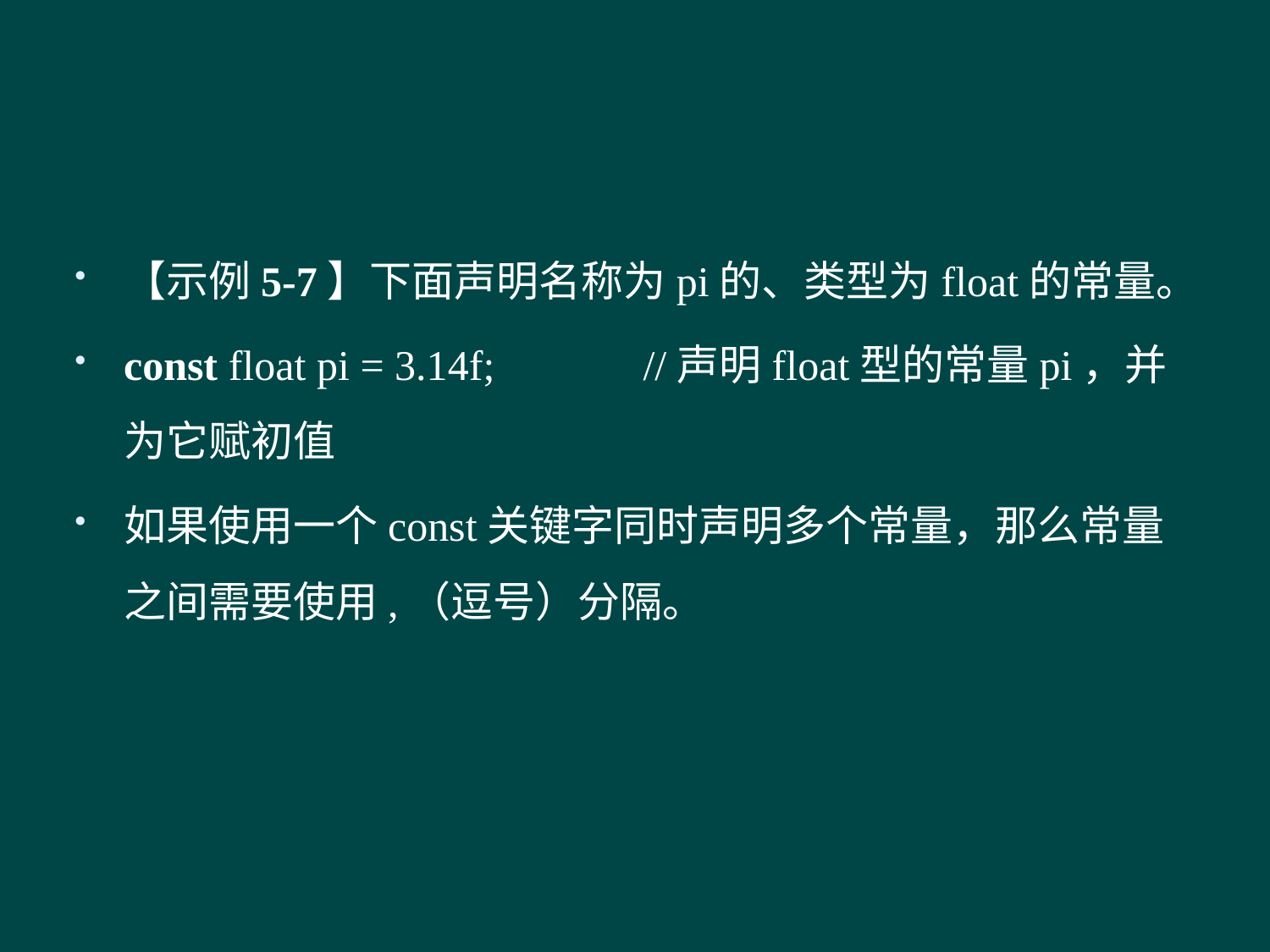

#
【示例5-7】下面声明名称为pi的、类型为float的常量。
const float pi = 3.14f;              //声明float型的常量pi，并为它赋初值
如果使用一个const关键字同时声明多个常量，那么常量之间需要使用,（逗号）分隔。